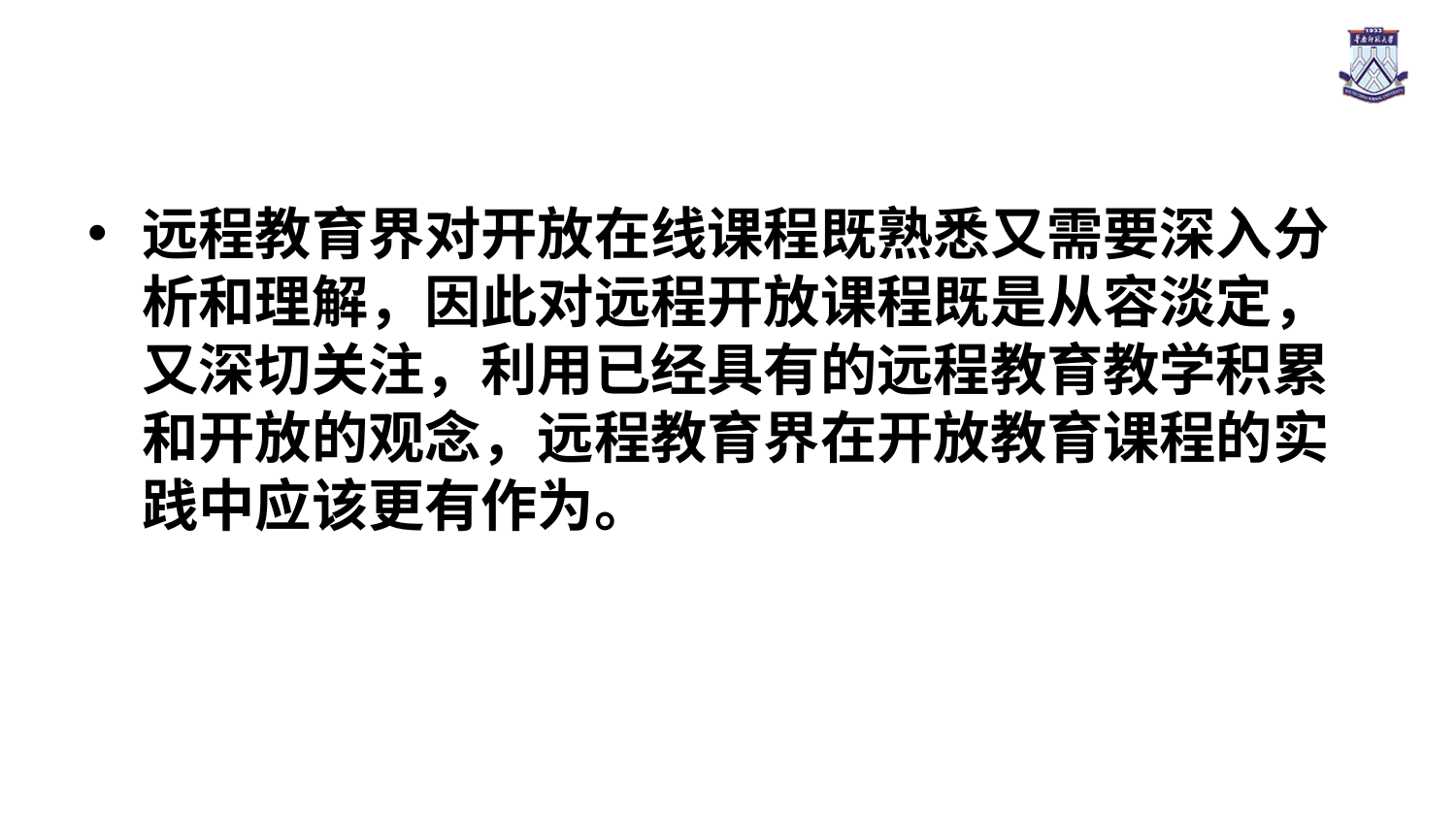

#
远程教育界对开放在线课程既熟悉又需要深入分析和理解，因此对远程开放课程既是从容淡定，又深切关注，利用已经具有的远程教育教学积累和开放的观念，远程教育界在开放教育课程的实践中应该更有作为。